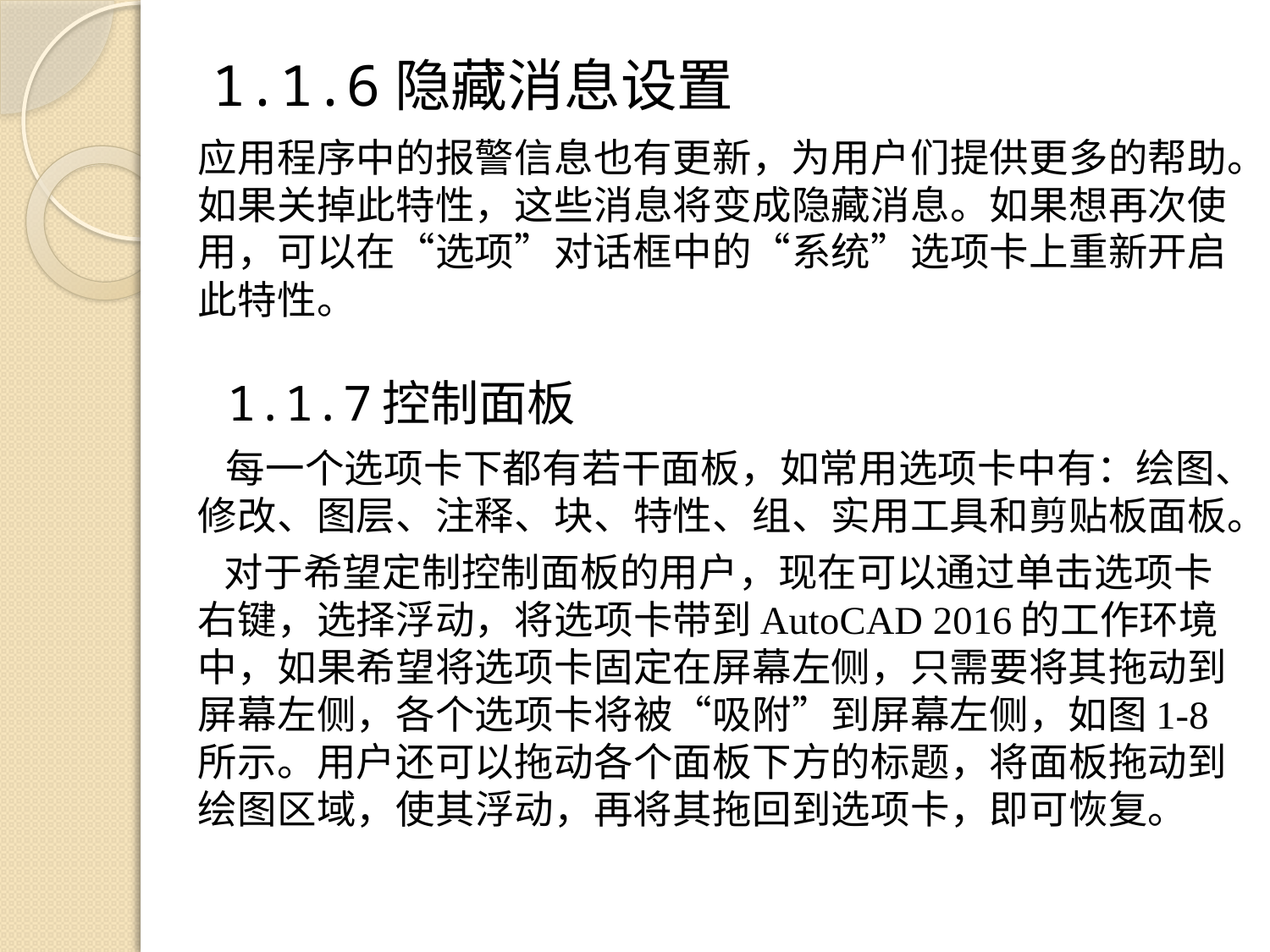

# 1.1.6隐藏消息设置
应用程序中的报警信息也有更新，为用户们提供更多的帮助。如果关掉此特性，这些消息将变成隐藏消息。如果想再次使用，可以在“选项”对话框中的“系统”选项卡上重新开启此特性。

 1.1.7控制面板
  每一个选项卡下都有若干面板，如常用选项卡中有：绘图、修改、图层、注释、块、特性、组、实用工具和剪贴板面板。
  对于希望定制控制面板的用户，现在可以通过单击选项卡右键，选择浮动，将选项卡带到AutoCAD 2016的工作环境中，如果希望将选项卡固定在屏幕左侧，只需要将其拖动到屏幕左侧，各个选项卡将被“吸附”到屏幕左侧，如图1-8所示。用户还可以拖动各个面板下方的标题，将面板拖动到绘图区域，使其浮动，再将其拖回到选项卡，即可恢复。